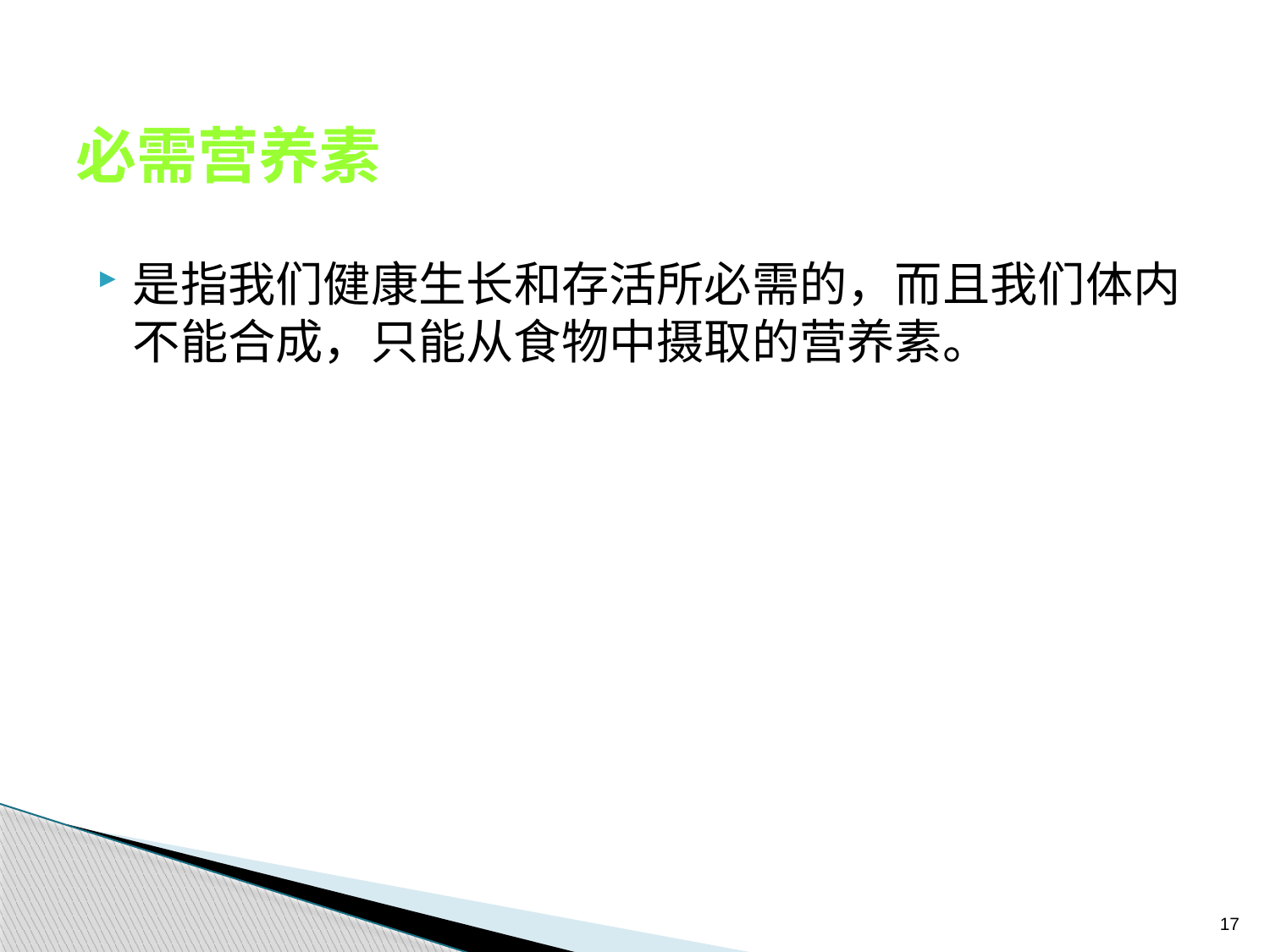

# 必需营养素
是指我们健康生长和存活所必需的，而且我们体内不能合成，只能从食物中摄取的营养素。

17